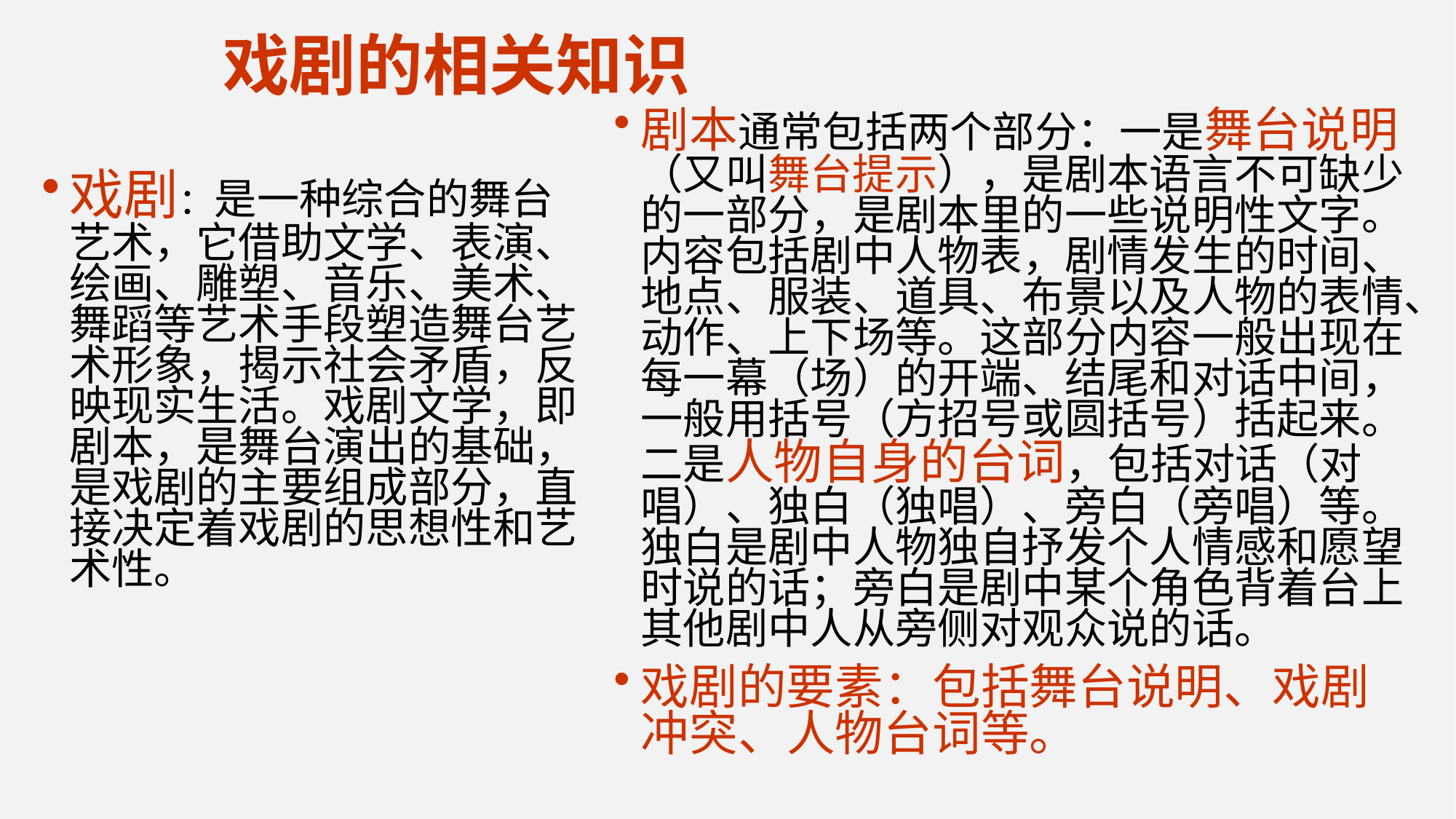

# 戏剧的相关知识
剧本通常包括两个部分：一是舞台说明（又叫舞台提示），是剧本语言不可缺少的一部分，是剧本里的一些说明性文字。内容包括剧中人物表，剧情发生的时间、地点、服装、道具、布景以及人物的表情、动作、上下场等。这部分内容一般出现在每一幕（场）的开端、结尾和对话中间，一般用括号（方招号或圆括号）括起来。二是人物自身的台词，包括对话（对唱）、独白（独唱）、旁白（旁唱）等。独白是剧中人物独自抒发个人情感和愿望时说的话；旁白是剧中某个角色背着台上其他剧中人从旁侧对观众说的话。
戏剧的要素：包括舞台说明、戏剧冲突、人物台词等。
戏剧：是一种综合的舞台艺术，它借助文学、表演、绘画、雕塑、音乐、美术、舞蹈等艺术手段塑造舞台艺术形象，揭示社会矛盾，反映现实生活。戏剧文学，即剧本，是舞台演出的基础，是戏剧的主要组成部分，直接决定着戏剧的思想性和艺术性。